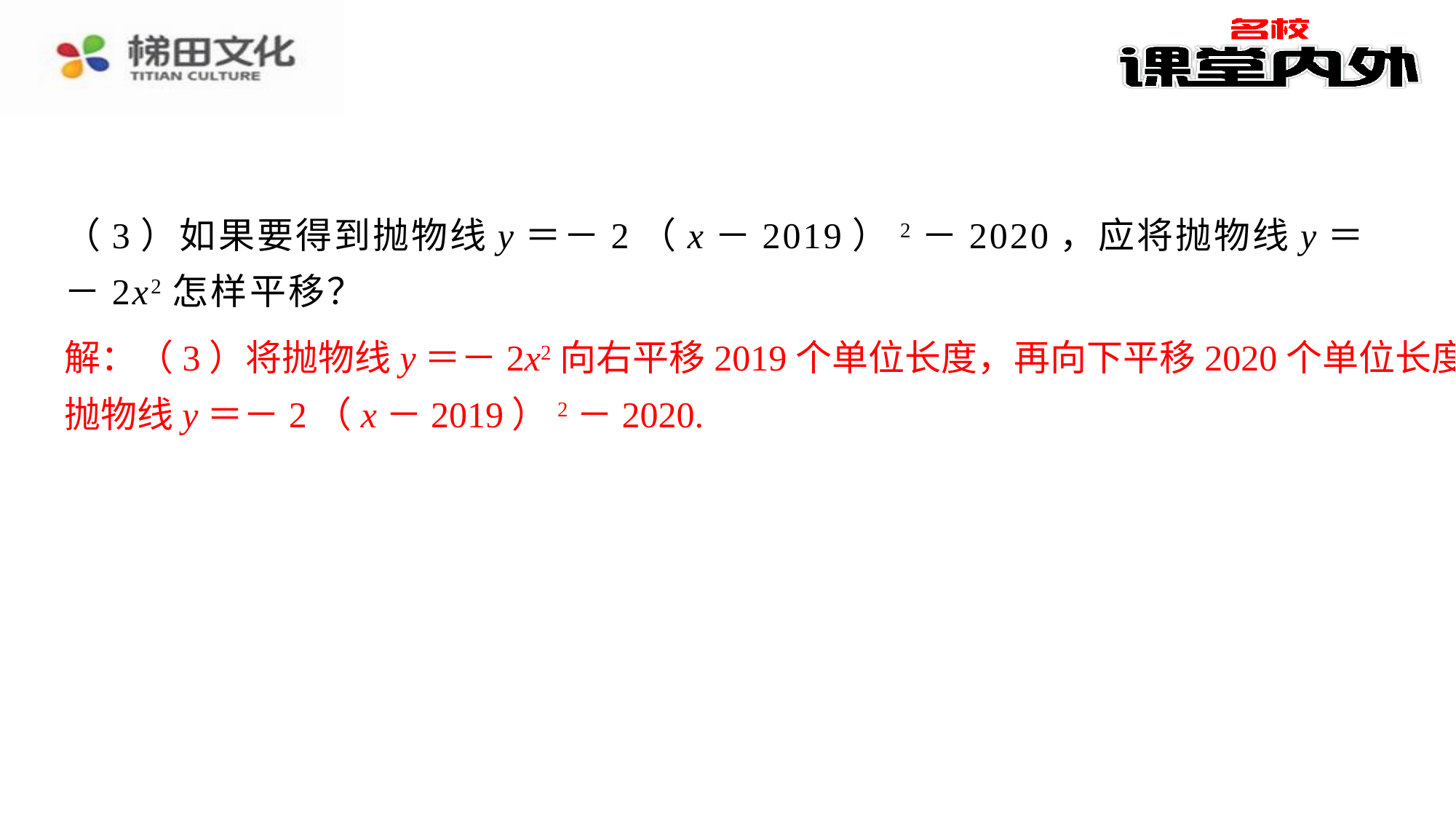

（2）抛物线y＝－2x2向右平移2个单位长度得到抛物线y＝－2（x－2）2，⁠
抛物线y＝－2x2向右平移2个单位长度，再向上平移2个单位长度得到抛物线y＝－2（x－2）2＋2.⁠
（3）将抛物线y＝－2x2向右平移2019个单位长度，再向下平移2020个单位长度得到抛物线y＝－2（x－2019）2－2020.⁠
（3）如果要得到抛物线y＝－2（x－2019）2－2020，应将抛物线y＝－2x2怎样平移？
解：（3）将抛物线y＝－2x2向右平移2019个单位长度，再向下平移2020个单位长度得到
抛物线y＝－2（x－2019）2－2020.